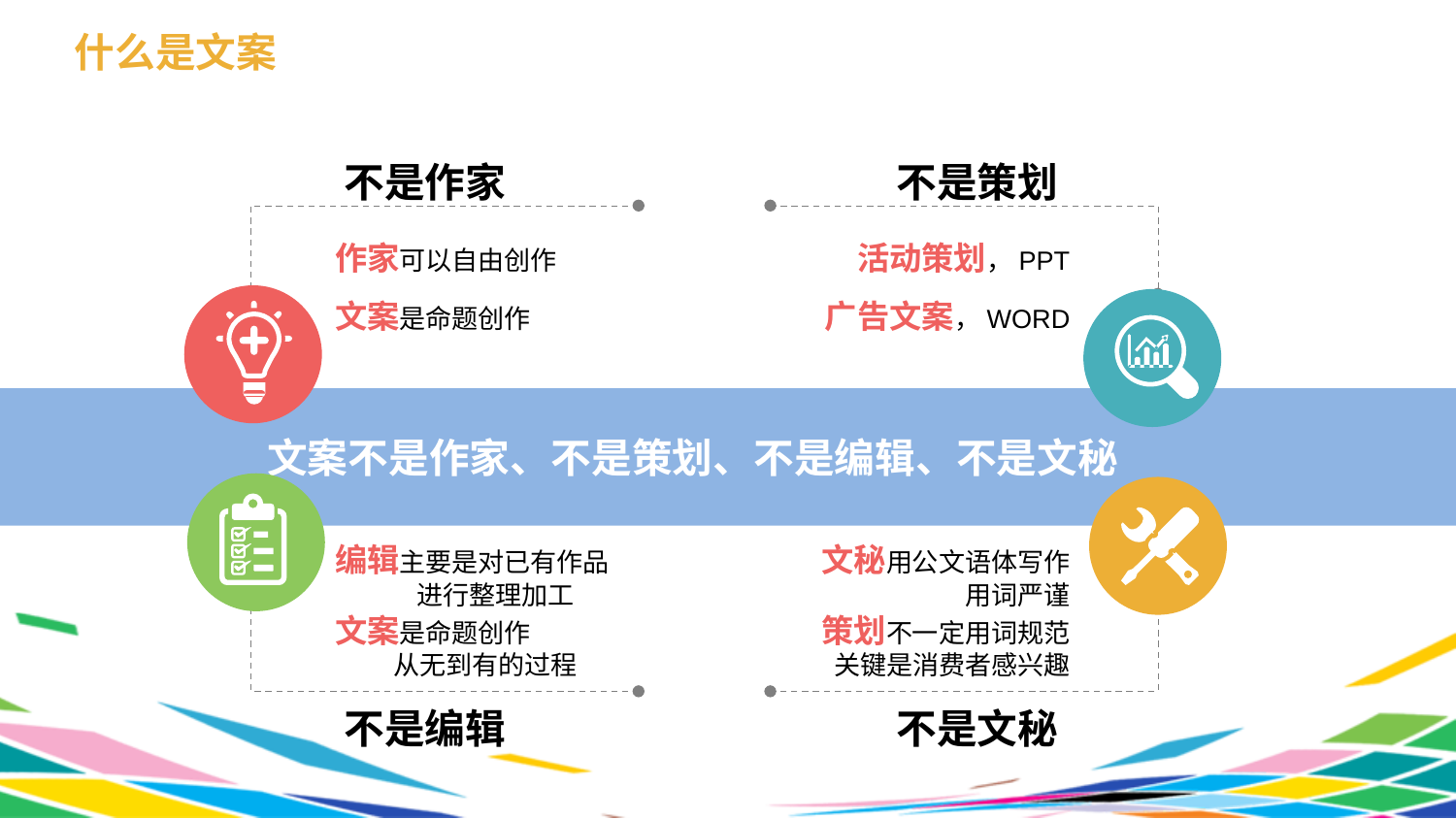

什么是文案
不是作家
不是策划

作家可以自由创作
文案是命题创作
活动策划，PPT
广告文案，WORD

文案不是作家、不是策划、不是编辑、不是文秘

编辑主要是对已有作品
             进行整理加工
文案是命题创作
         从无到有的过程
文秘用公文语体写作
用词严谨
策划不一定用词规范
关键是消费者感兴趣

不是编辑
不是文秘